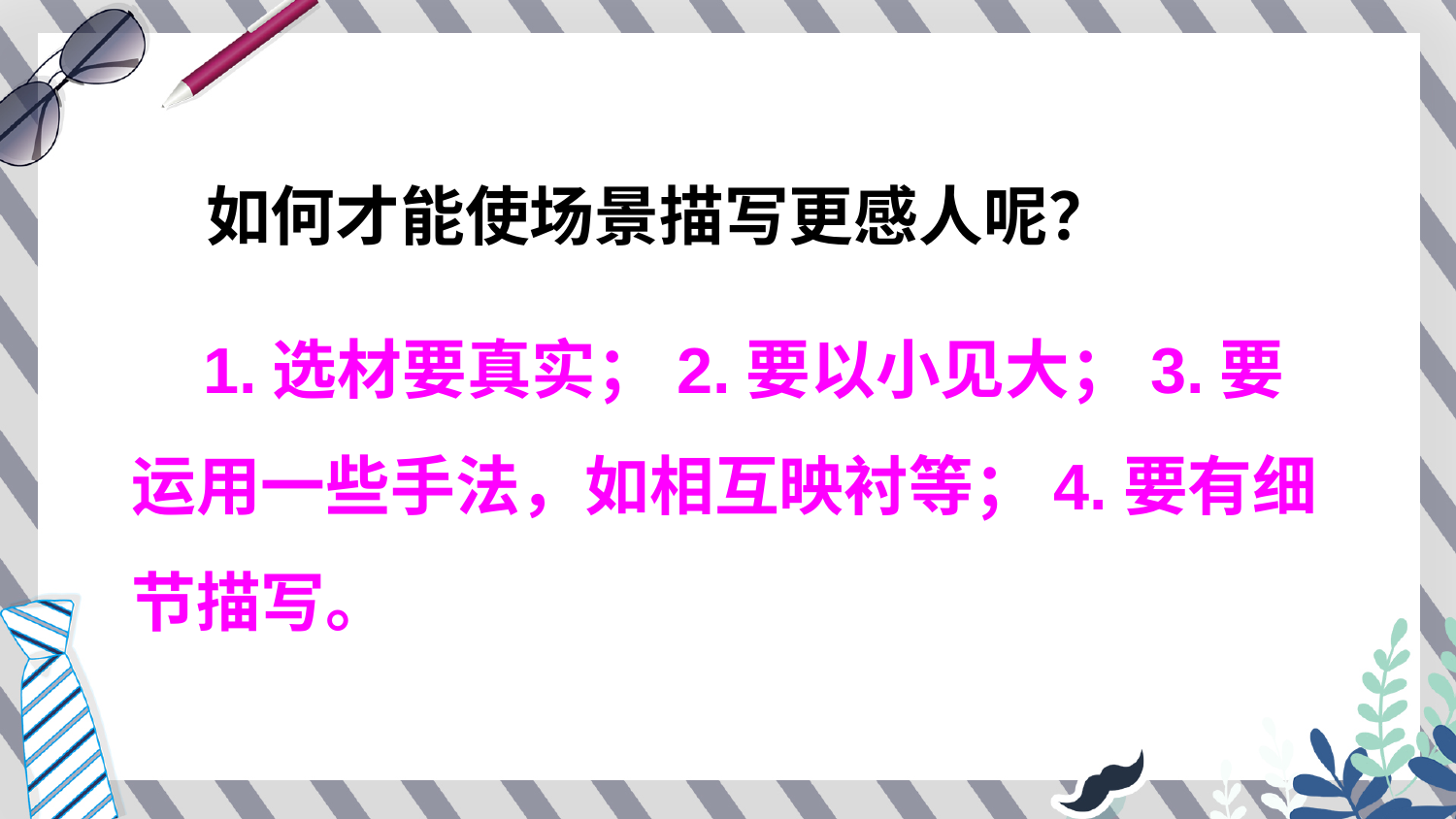

如何才能使场景描写更感人呢？
    1.选材要真实；2.要以小见大；3.要运用一些手法，如相互映衬等；4.要有细节描写。